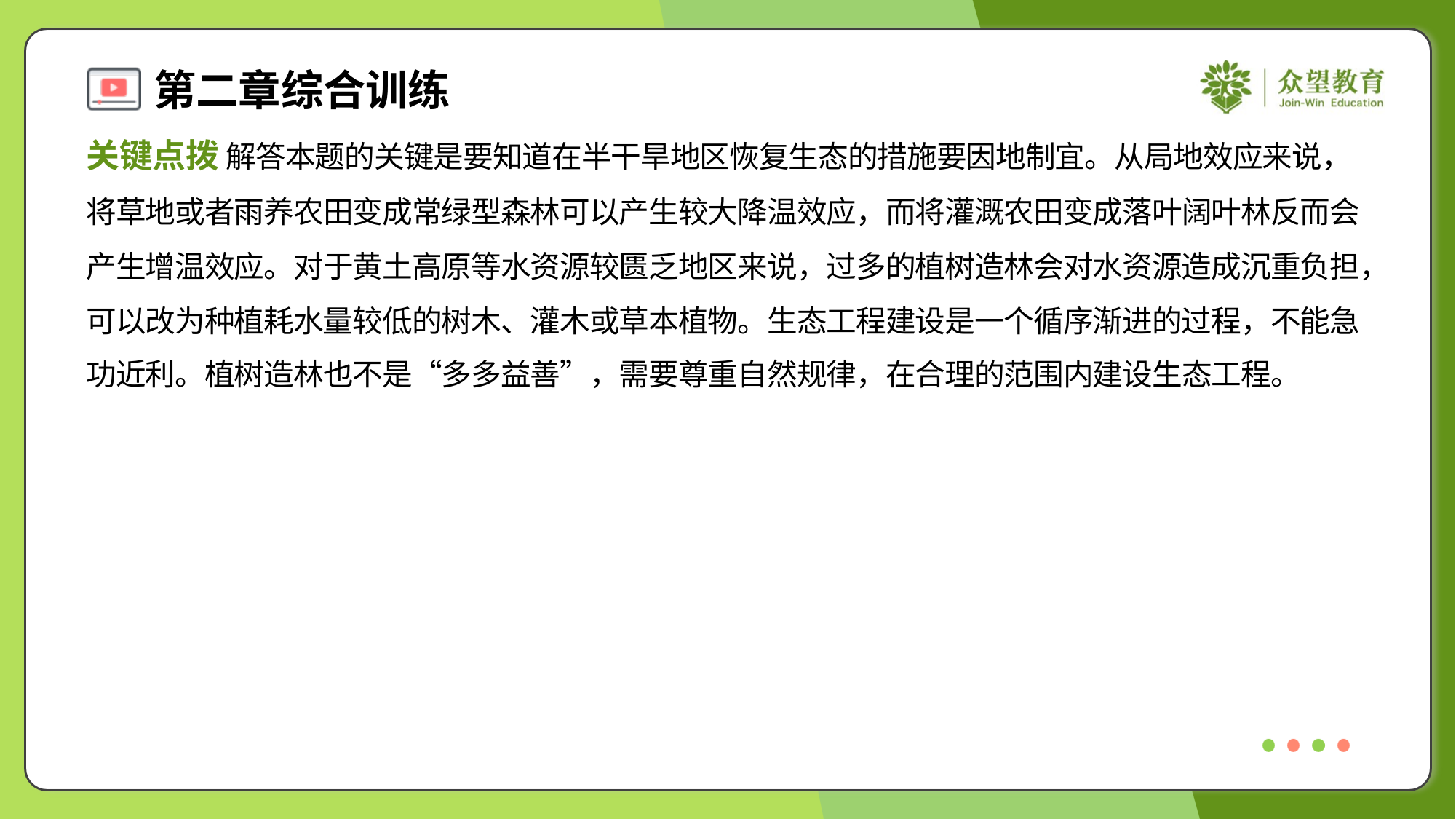

关键点拨 解答本题的关键是要知道在半干旱地区恢复生态的措施要因地制宜。从局地效应来说，
将草地或者雨养农田变成常绿型森林可以产生较大降温效应，而将灌溉农田变成落叶阔叶林反而会
产生增温效应。对于黄土高原等水资源较匮乏地区来说，过多的植树造林会对水资源造成沉重负担，
可以改为种植耗水量较低的树木、灌木或草本植物。生态工程建设是一个循序渐进的过程，不能急
功近利。植树造林也不是“多多益善”，需要尊重自然规律，在合理的范围内建设生态工程。